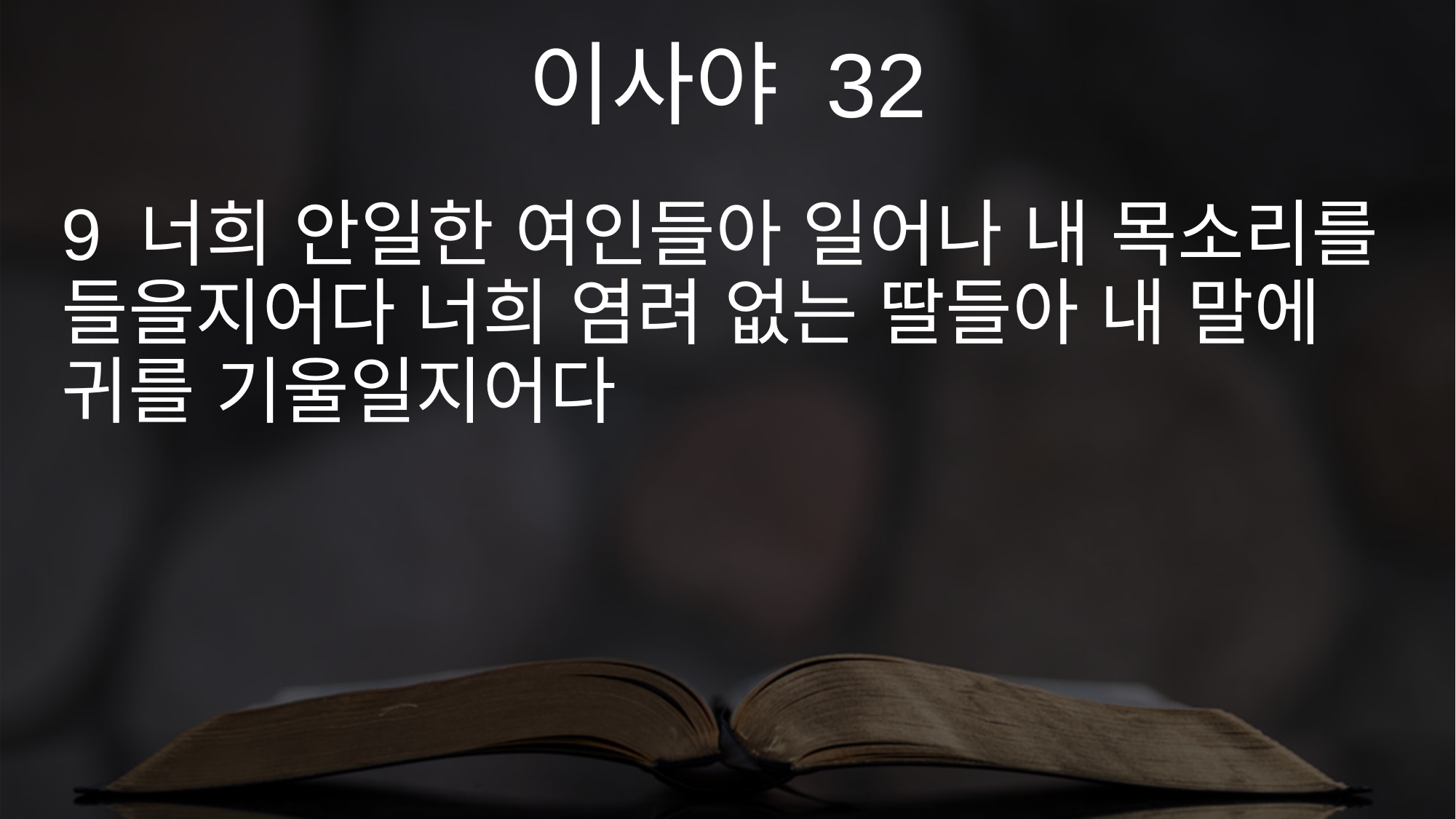

이사야 32
9 너희 안일한 여인들아 일어나 내 목소리를 들을지어다 너희 염려 없는 딸들아 내 말에 귀를 기울일지어다